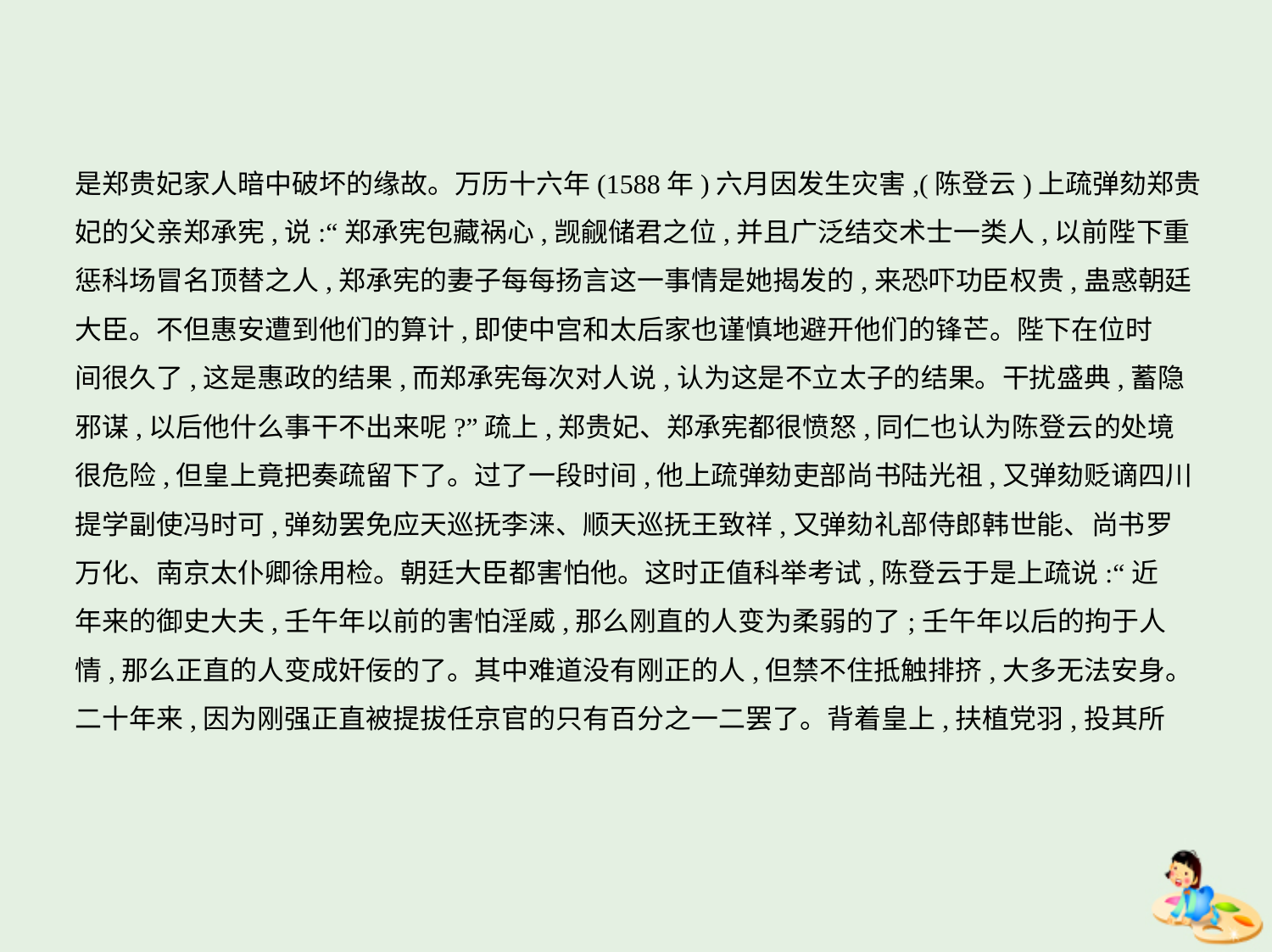

是郑贵妃家人暗中破坏的缘故。万历十六年(1588年)六月因发生灾害,(陈登云)上疏弹劾郑贵
妃的父亲郑承宪,说:“郑承宪包藏祸心,觊觎储君之位,并且广泛结交术士一类人,以前陛下重
惩科场冒名顶替之人,郑承宪的妻子每每扬言这一事情是她揭发的,来恐吓功臣权贵,蛊惑朝廷
大臣。不但惠安遭到他们的算计,即使中宫和太后家也谨慎地避开他们的锋芒。陛下在位时
间很久了,这是惠政的结果,而郑承宪每次对人说,认为这是不立太子的结果。干扰盛典,蓄隐
邪谋,以后他什么事干不出来呢?”疏上,郑贵妃、郑承宪都很愤怒,同仁也认为陈登云的处境
很危险,但皇上竟把奏疏留下了。过了一段时间,他上疏弹劾吏部尚书陆光祖,又弹劾贬谪四川
提学副使冯时可,弹劾罢免应天巡抚李涞、顺天巡抚王致祥,又弹劾礼部侍郎韩世能、尚书罗
万化、南京太仆卿徐用检。朝廷大臣都害怕他。这时正值科举考试,陈登云于是上疏说:“近
年来的御史大夫,壬午年以前的害怕淫威,那么刚直的人变为柔弱的了;壬午年以后的拘于人
情,那么正直的人变成奸佞的了。其中难道没有刚正的人,但禁不住抵触排挤,大多无法安身。
二十年来,因为刚强正直被提拔任京官的只有百分之一二罢了。背着皇上,扶植党羽,投其所